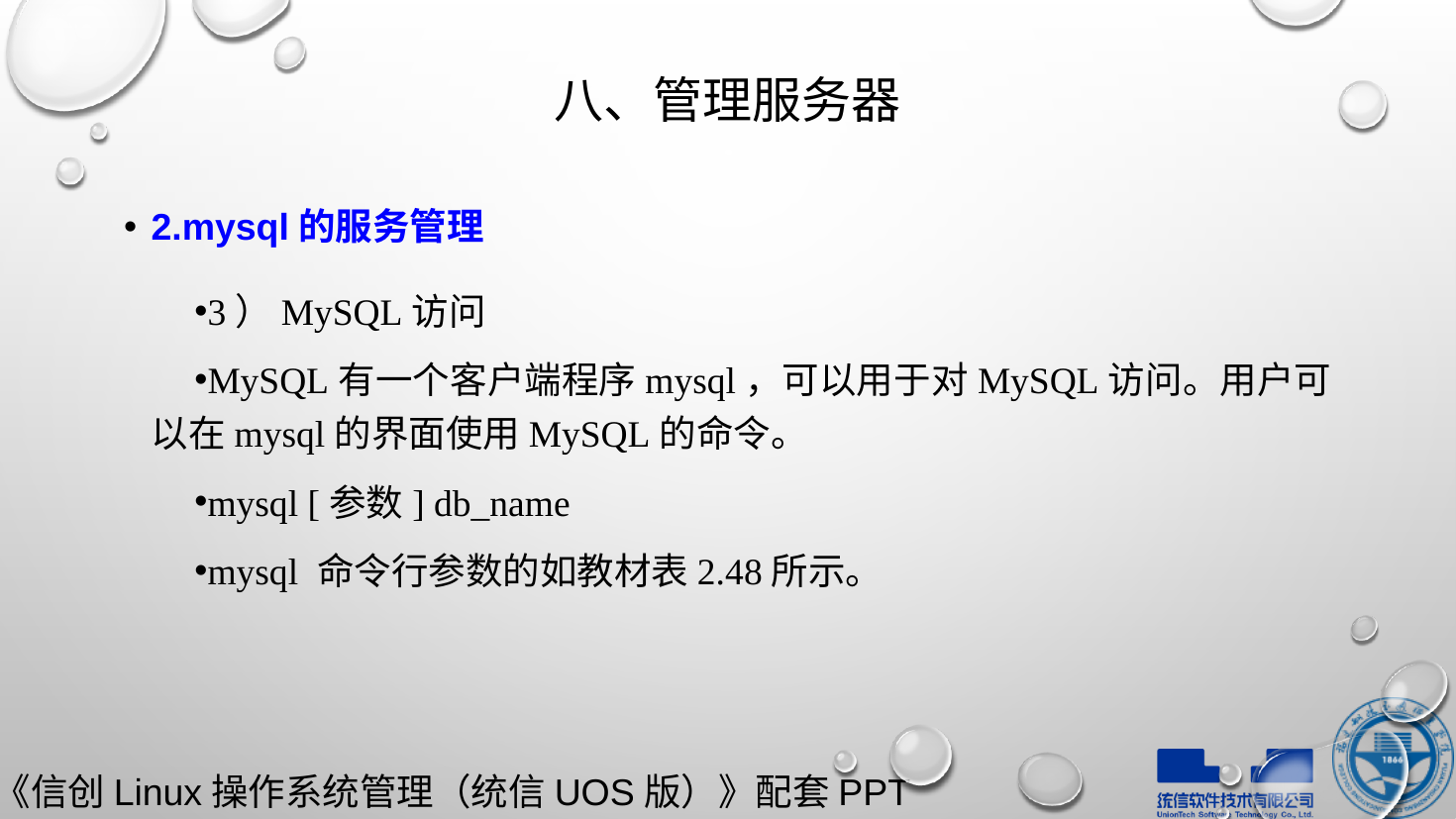

# 八、管理服务器
2.mysql的服务管理
3）MySQL访问
MySQL有一个客户端程序mysql，可以用于对MySQL访问。用户可以在mysql的界面使用MySQL的命令。
mysql [参数] db_name
mysql 命令行参数的如教材表2.48所示。